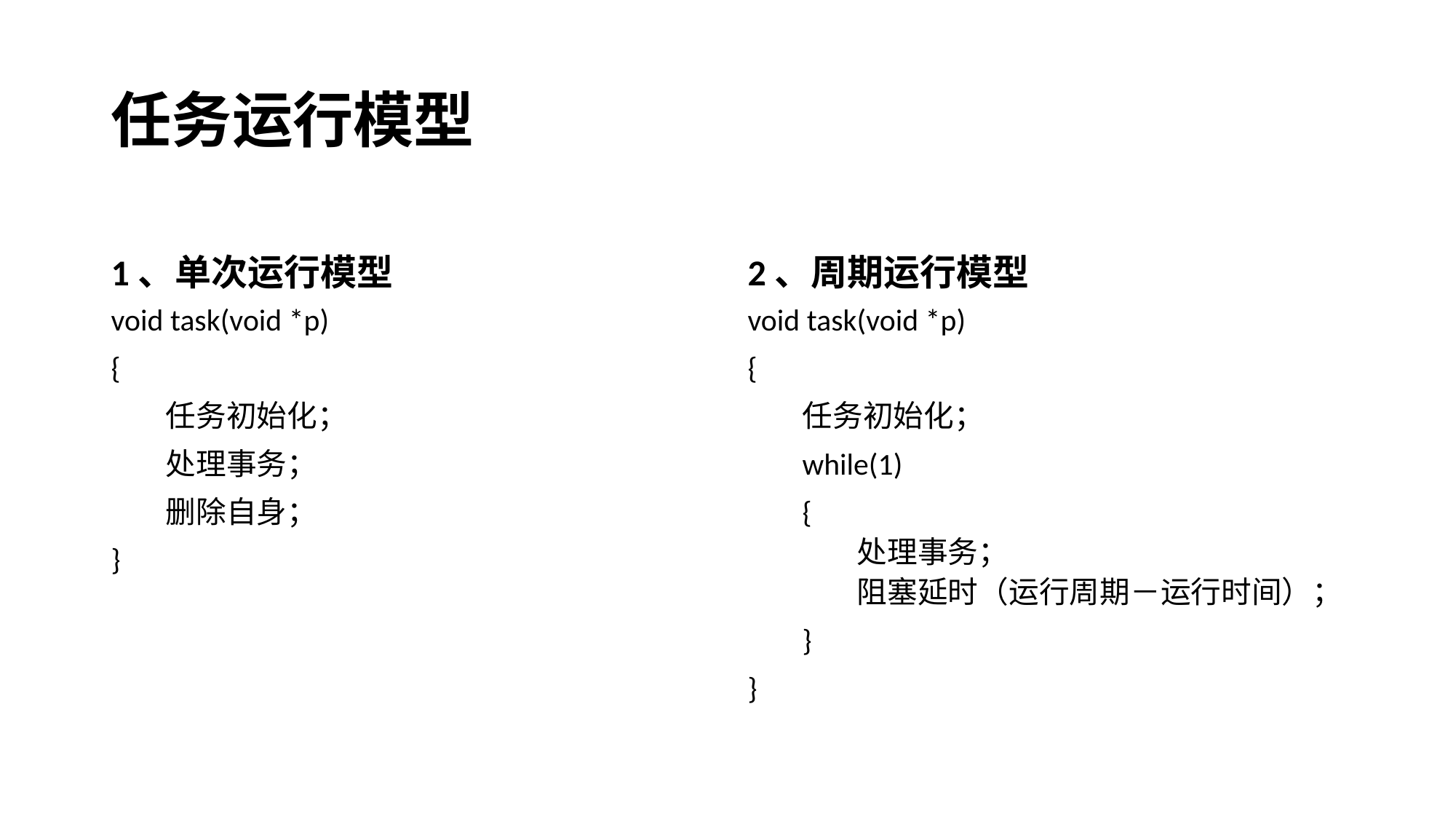

# 任务运行模型
1、单次运行模型
2、周期运行模型
void task(void *p)
{
任务初始化；
处理事务；
删除自身；
}
void task(void *p)
{
任务初始化；
while(1)
{
处理事务；
阻塞延时（运行周期－运行时间）；
}
}